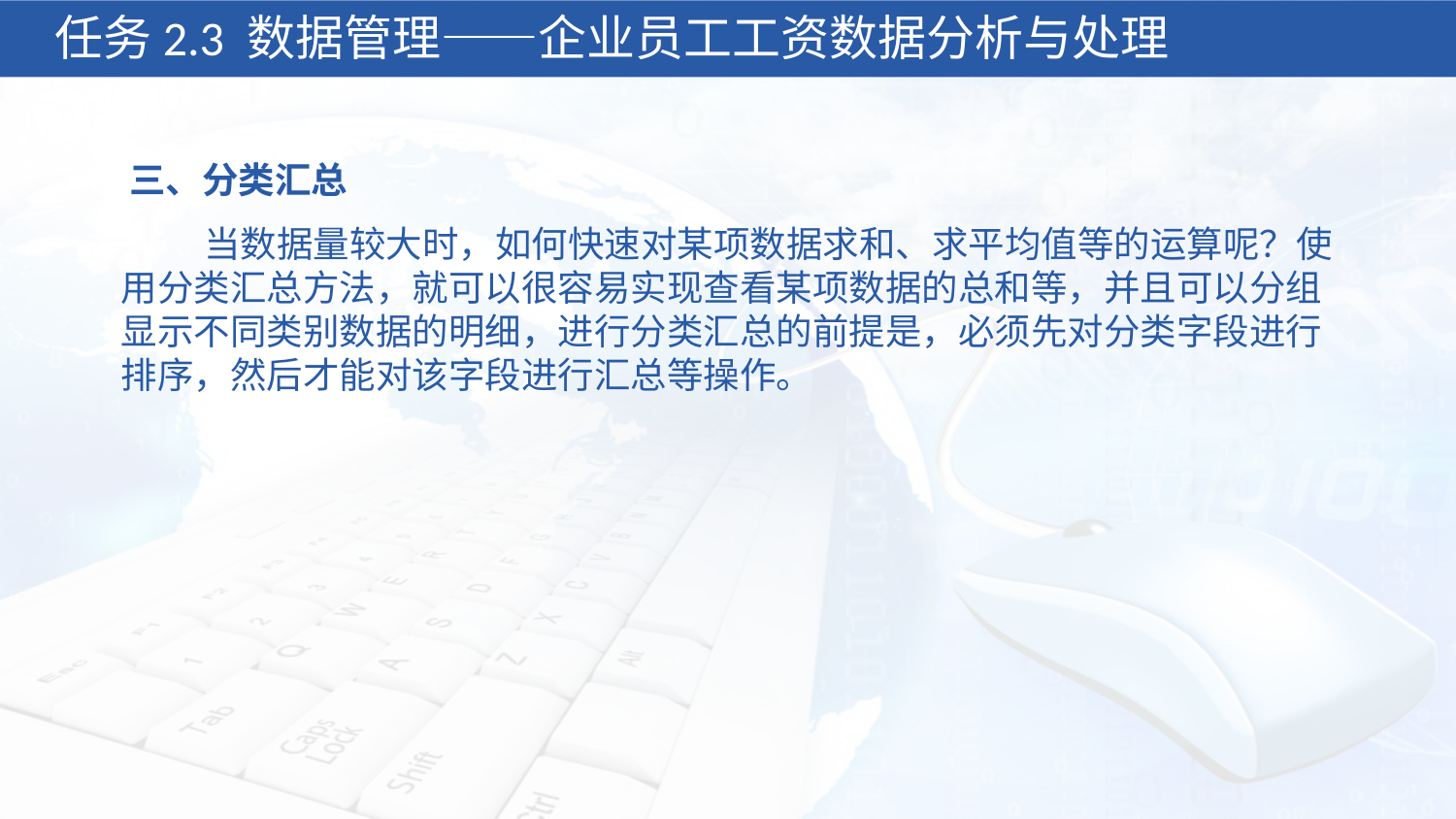

任务2.3 数据管理——企业员工工资数据分析与处理
三、分类汇总
         当数据量较大时，如何快速对某项数据求和、求平均值等的运算呢？使用分类汇总方法，就可以很容易实现查看某项数据的总和等，并且可以分组显示不同类别数据的明细，进行分类汇总的前提是，必须先对分类字段进行排序，然后才能对该字段进行汇总等操作。